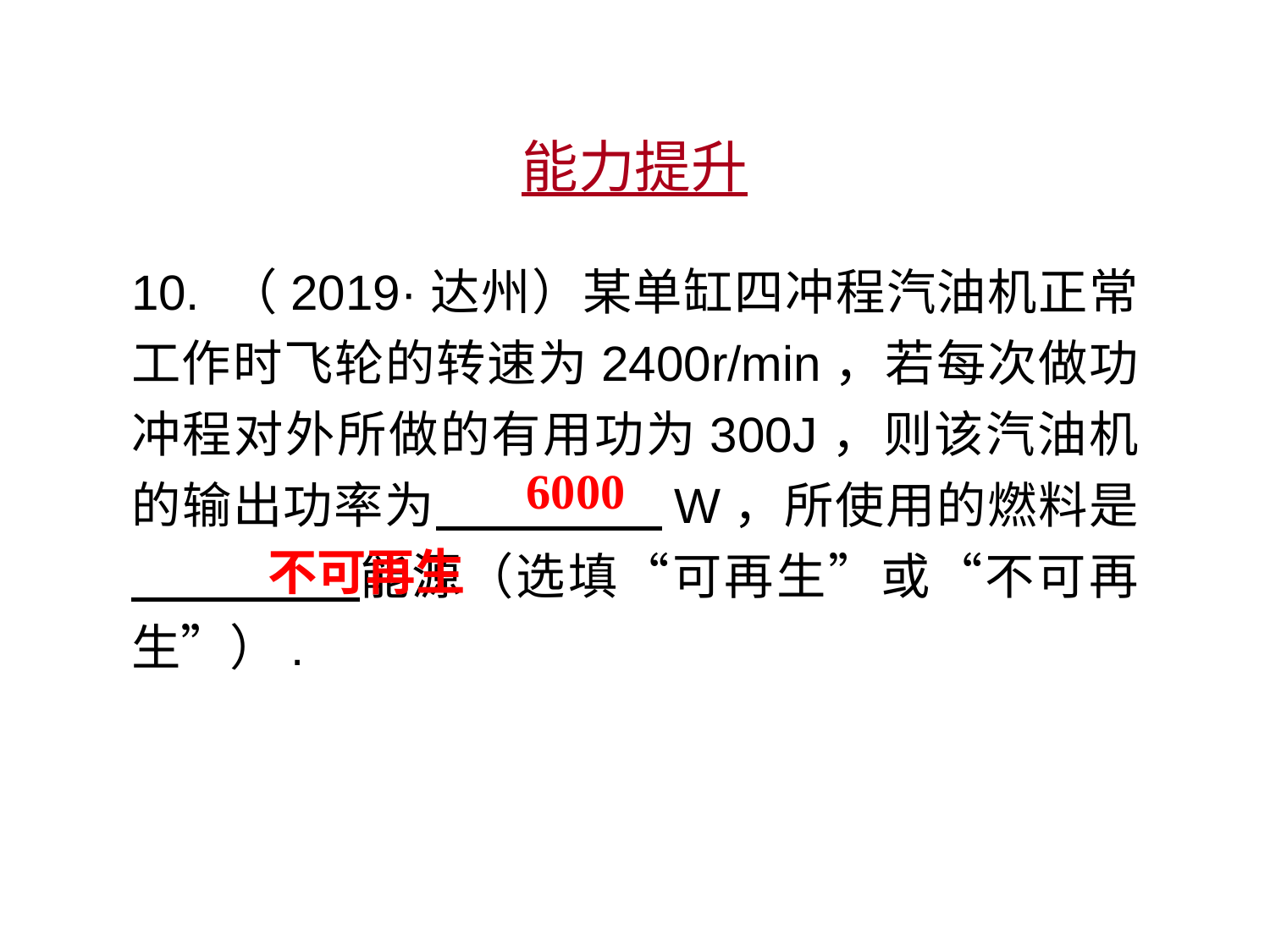

能力提升
10. （2019·达州）某单缸四冲程汽油机正常工作时飞轮的转速为2400r/min，若每次做功冲程对外所做的有用功为300J，则该汽油机的输出功率为　          　W，所使用的燃料是　         　能源（选填“可再生”或“不可再生”）.
6000
不可再生